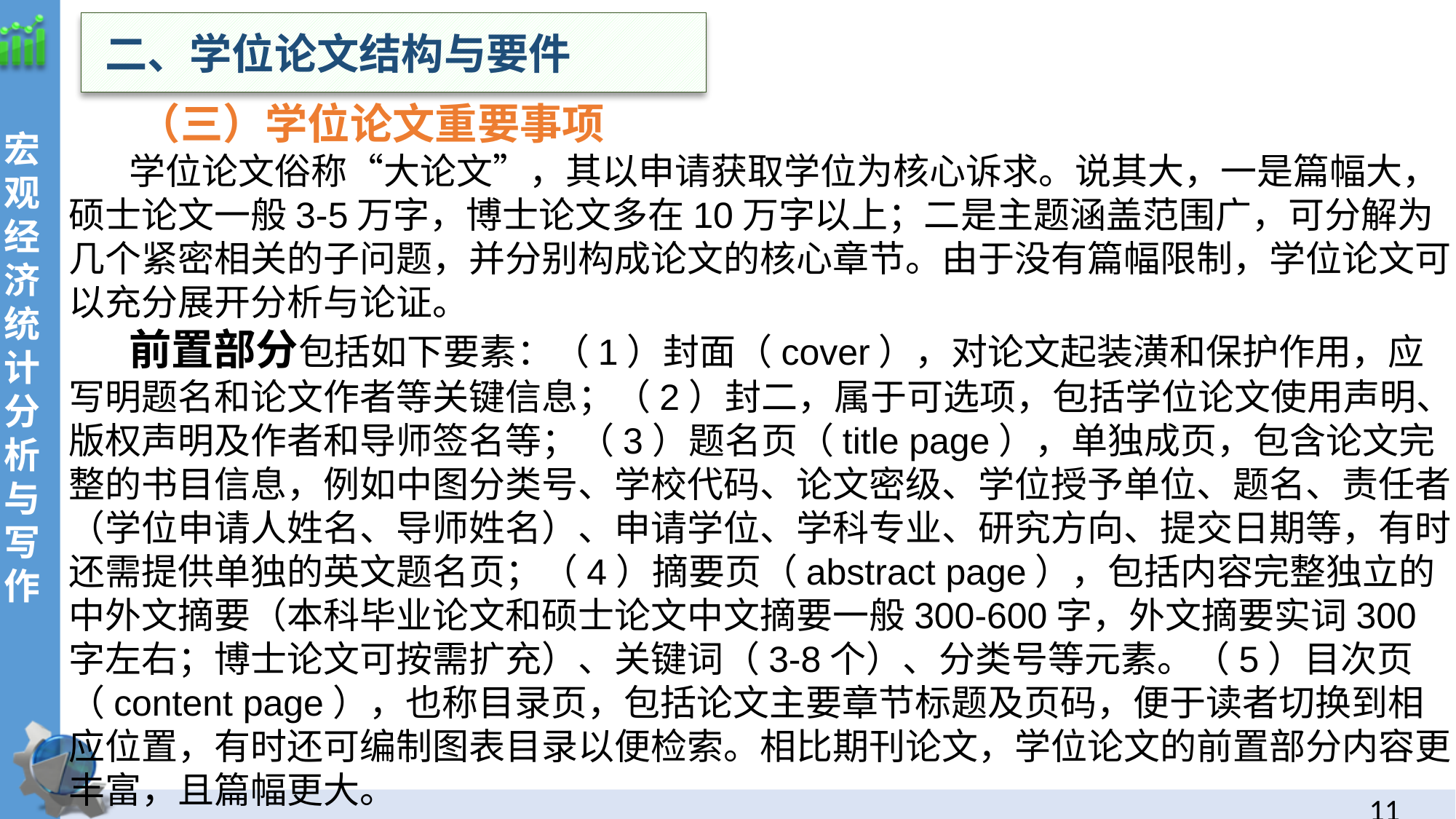

二、学位论文结构与要件
         （三）学位论文重要事项
学位论文俗称“大论文”，其以申请获取学位为核心诉求。说其大，一是篇幅大，硕士论文一般3-5万字，博士论文多在10万字以上；二是主题涵盖范围广，可分解为几个紧密相关的子问题，并分别构成论文的核心章节。由于没有篇幅限制，学位论文可以充分展开分析与论证。
前置部分包括如下要素：（1）封面（cover），对论文起装潢和保护作用，应写明题名和论文作者等关键信息；（2）封二，属于可选项，包括学位论文使用声明、版权声明及作者和导师签名等；（3）题名页（title page），单独成页，包含论文完整的书目信息，例如中图分类号、学校代码、论文密级、学位授予单位、题名、责任者（学位申请人姓名、导师姓名）、申请学位、学科专业、研究方向、提交日期等，有时还需提供单独的英文题名页；（4）摘要页（abstract page），包括内容完整独立的中外文摘要（本科毕业论文和硕士论文中文摘要一般300-600字，外文摘要实词300字左右；博士论文可按需扩充）、关键词（3-8个）、分类号等元素。（5）目次页（content page），也称目录页，包括论文主要章节标题及页码，便于读者切换到相应位置，有时还可编制图表目录以便检索。相比期刊论文，学位论文的前置部分内容更丰富，且篇幅更大。

11